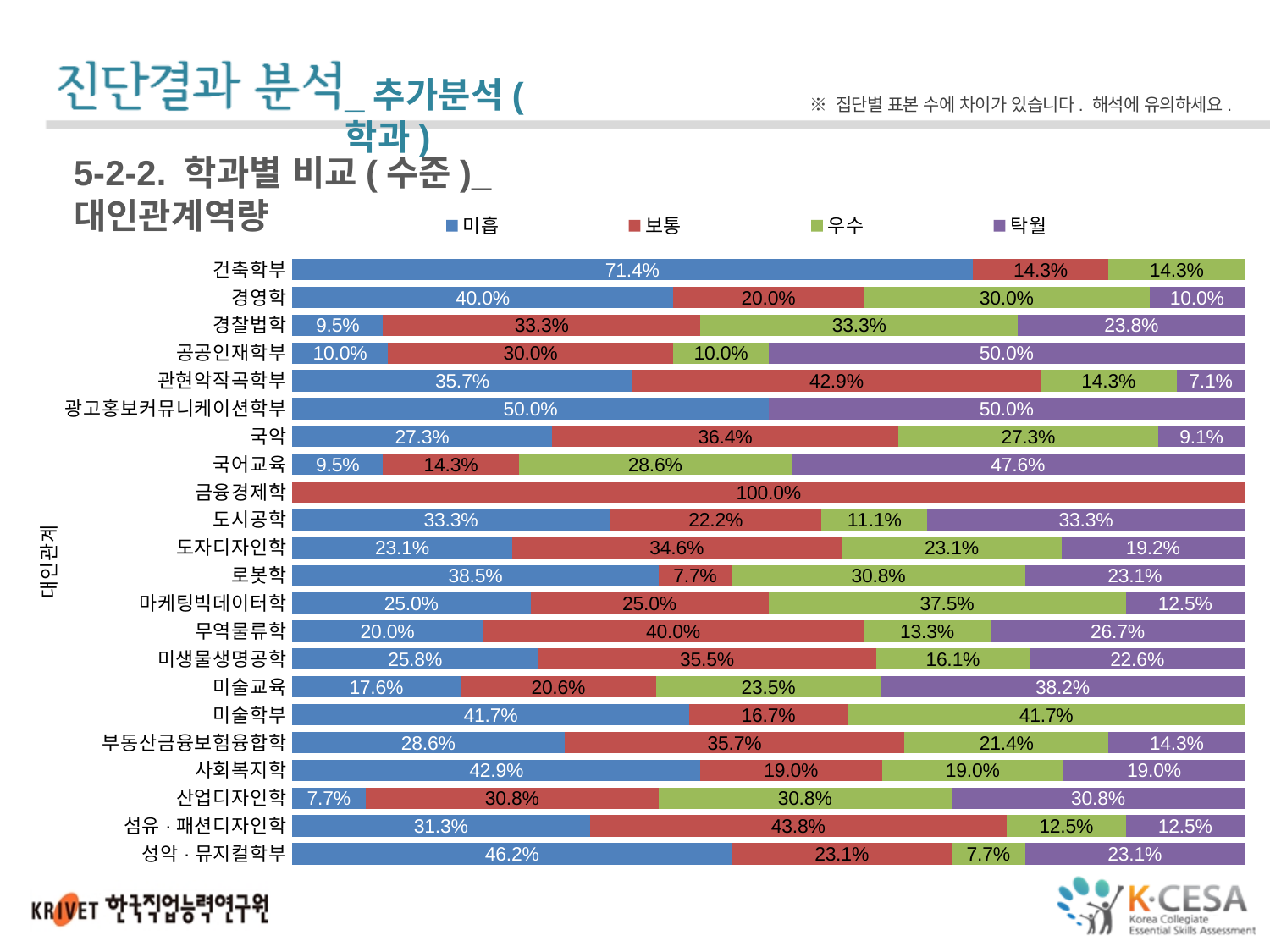

_추가분석(학과)
※ 집단별 표본 수에 차이가 있습니다. 해석에 유의하세요.
5-2-2. 학과별 비교(수준)_대인관계역량

### Chart

| Category | 미흡 | 보통 | 우수 | 탁월 |
|---|---|---|---|---|
| 건축학부 | 0.7142857142857143 | 0.14285714285714285 | 0.14285714285714285 | None |
| 경영학 | 0.4 | 0.2 | 0.3 | 0.1 |
| 경찰법학 | 0.09523809523809523 | 0.33333333333333326 | 0.33333333333333326 | 0.23809523809523805 |
| 공공인재학부 | 0.1 | 0.3 | 0.1 | 0.5 |
| 관현악작곡학부 | 0.35714285714285715 | 0.42857142857142855 | 0.14285714285714285 | 0.07142857142857142 |
| 광고홍보커뮤니케이션학부 | 0.5 | None | None | 0.5 |
| 국악 | 0.2727272727272727 | 0.36363636363636365 | 0.2727272727272727 | 0.09090909090909091 |
| 국어교육 | 0.09523809523809523 | 0.14285714285714285 | 0.2857142857142857 | 0.4761904761904761 |
| 금융경제학 | None | 1.0 | None | None |
| 도시공학 | 0.33333333333333326 | 0.2222222222222222 | 0.1111111111111111 | 0.33333333333333326 |
| 도자디자인학 | 0.23076923076923075 | 0.34615384615384615 | 0.23076923076923075 | 0.19230769230769235 |
| 로봇학 | 0.3846153846153847 | 0.07692307692307693 | 0.3076923076923077 | 0.23076923076923075 |
| 마케팅빅데이터학 | 0.25 | 0.25 | 0.375 | 0.125 |
| 무역물류학 | 0.2 | 0.4 | 0.13333333333333333 | 0.26666666666666666 |
| 미생물생명공학 | 0.25806451612903225 | 0.3548387096774194 | 0.16129032258064516 | 0.2258064516129032 |
| 미술교육 | 0.17647058823529413 | 0.20588235294117646 | 0.2352941176470588 | 0.38235294117647056 |
| 미술학부 | 0.41666666666666674 | 0.16666666666666663 | 0.41666666666666674 | None |
| 부동산금융보험융합학 | 0.2857142857142857 | 0.35714285714285715 | 0.21428571428571427 | 0.14285714285714285 |
| 사회복지학 | 0.42857142857142855 | 0.19047619047619047 | 0.19047619047619047 | 0.19047619047619047 |
| 산업디자인학 | 0.07692307692307693 | 0.3076923076923077 | 0.3076923076923077 | 0.3076923076923077 |
| 섬유·패션디자인학 | 0.3125 | 0.4375 | 0.125 | 0.125 |
| 성악·뮤지컬학부 | 0.4615384615384615 | 0.23076923076923075 | 0.07692307692307693 | 0.23076923076923075 |